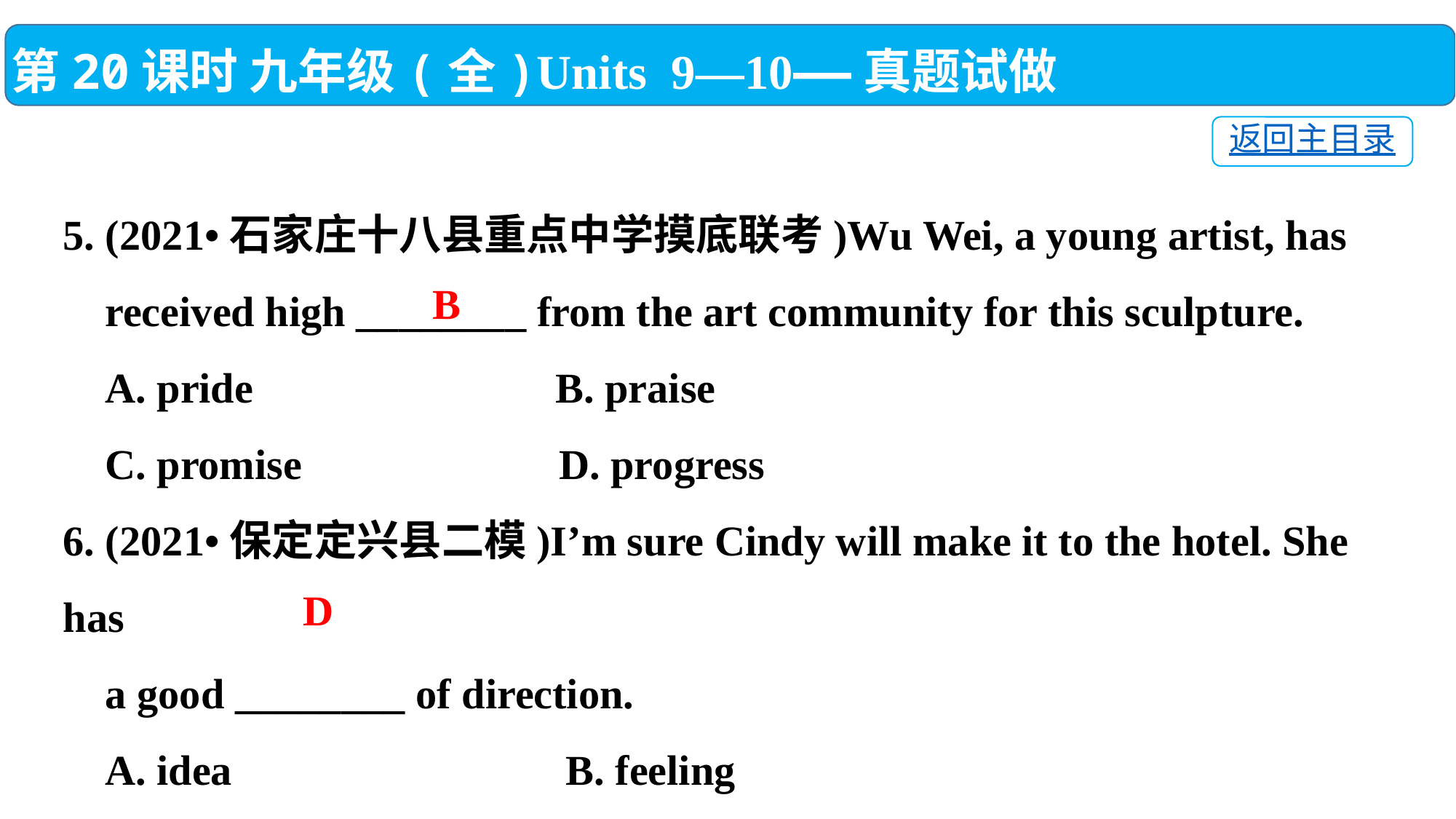

第20课时 九年级(全)Units  9—10——真题试做
返回主目录
5. (2021•石家庄十八县重点中学摸底联考)Wu Wei, a young artist, has
    received high ________ from the art community for this sculpture.
    A. pride	                          B. praise
    C. promise	                D. progress
6. (2021•保定定兴县二模)I’m sure Cindy will make it to the hotel. She has
    a good ________ of direction.
    A. idea	                           B. feeling
    C. experience	                 D. sense
 B
D